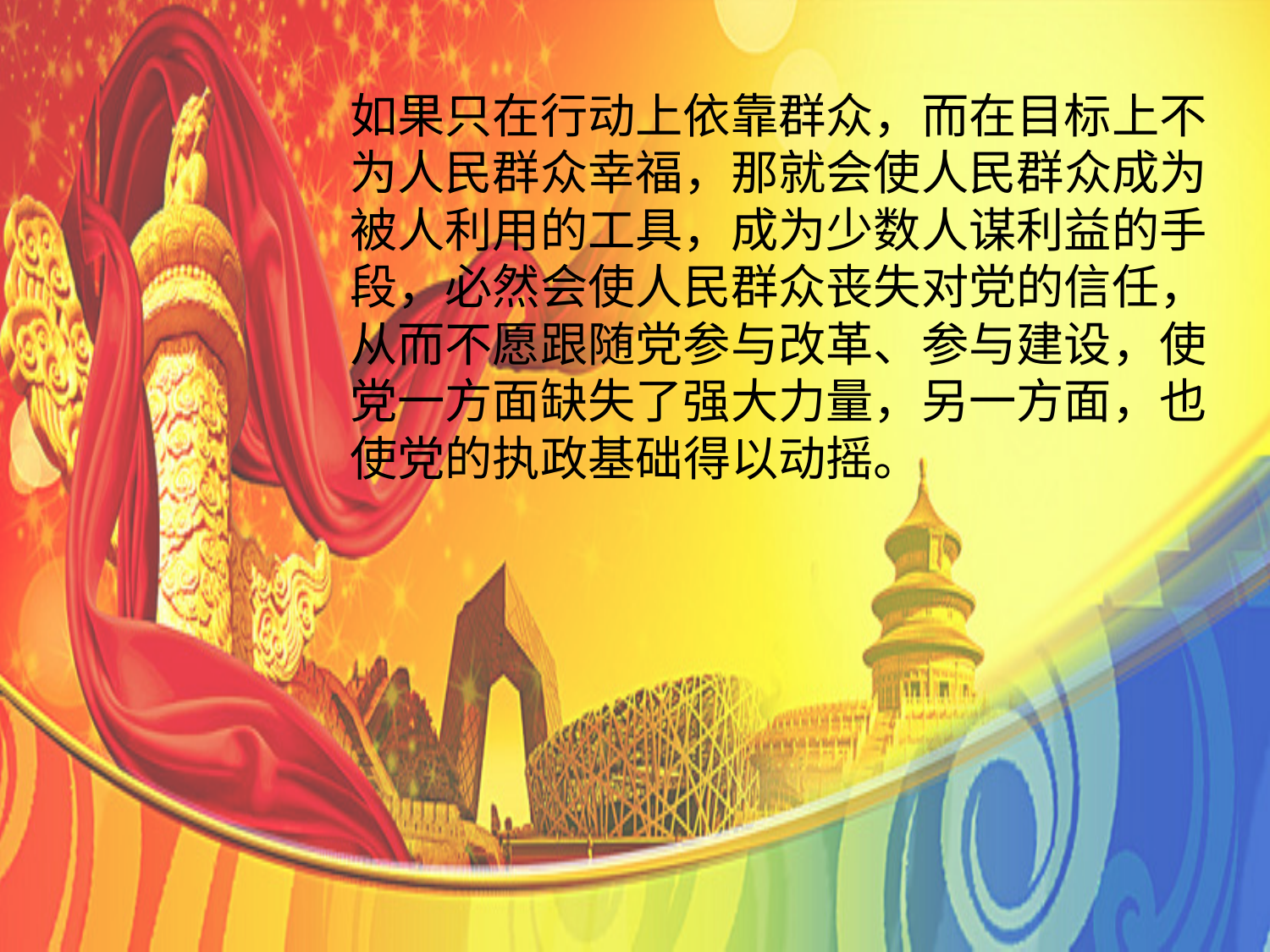

如果只在行动上依靠群众，而在目标上不为人民群众幸福，那就会使人民群众成为被人利用的工具，成为少数人谋利益的手段，必然会使人民群众丧失对党的信任，从而不愿跟随党参与改革、参与建设，使党一方面缺失了强大力量，另一方面，也使党的执政基础得以动摇。